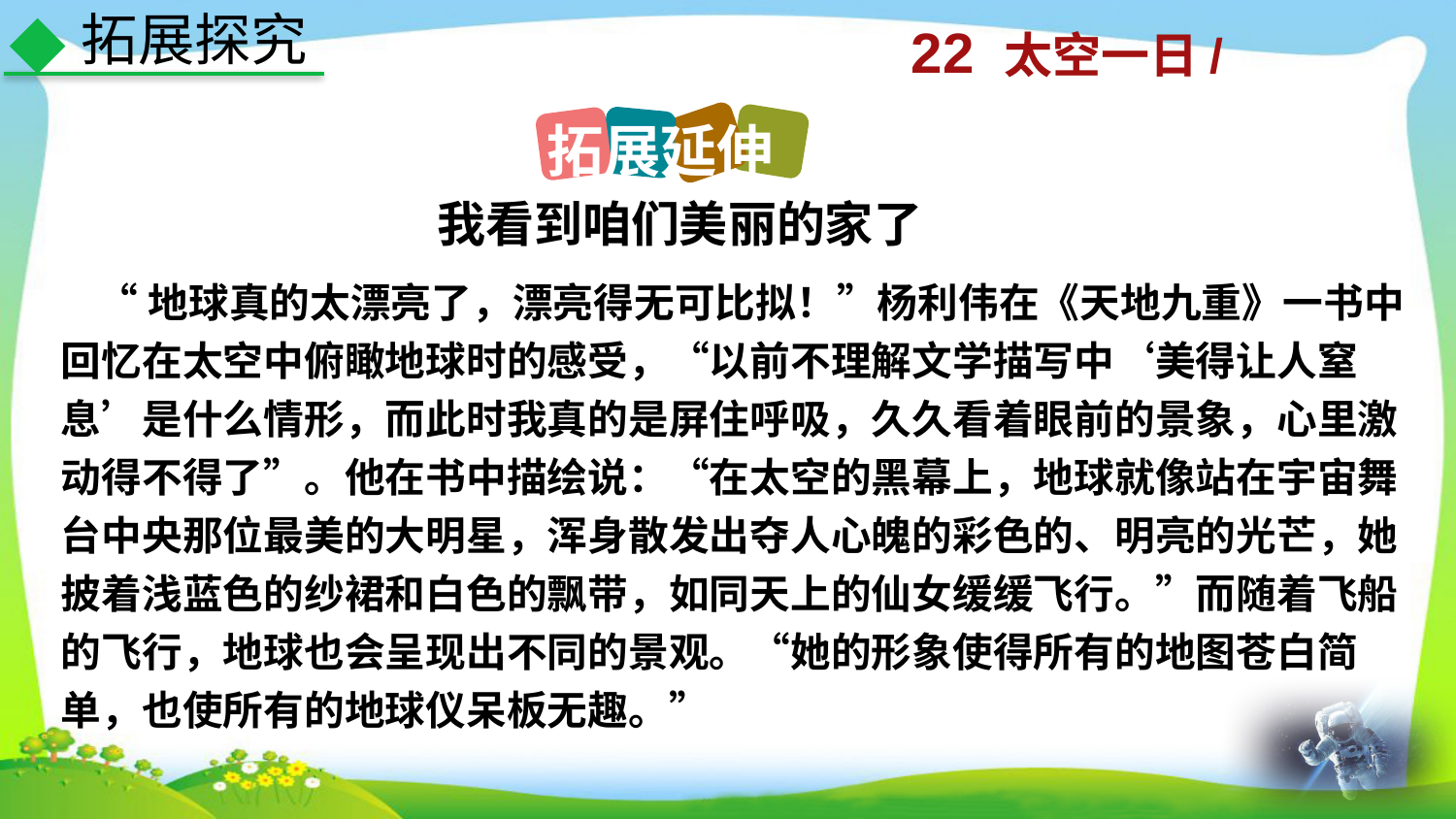

拓展探究

拓展延伸

我看到咱们美丽的家了
    “地球真的太漂亮了，漂亮得无可比拟！”杨利伟在《天地九重》一书中回忆在太空中俯瞰地球时的感受，“以前不理解文学描写中‘美得让人窒息’是什么情形，而此时我真的是屏住呼吸，久久看着眼前的景象，心里激动得不得了”。他在书中描绘说：“在太空的黑幕上，地球就像站在宇宙舞台中央那位最美的大明星，浑身散发出夺人心魄的彩色的、明亮的光芒，她披着浅蓝色的纱裙和白色的飘带，如同天上的仙女缓缓飞行。”而随着飞船的飞行，地球也会呈现出不同的景观。“她的形象使得所有的地图苍白简单，也使所有的地球仪呆板无趣。”